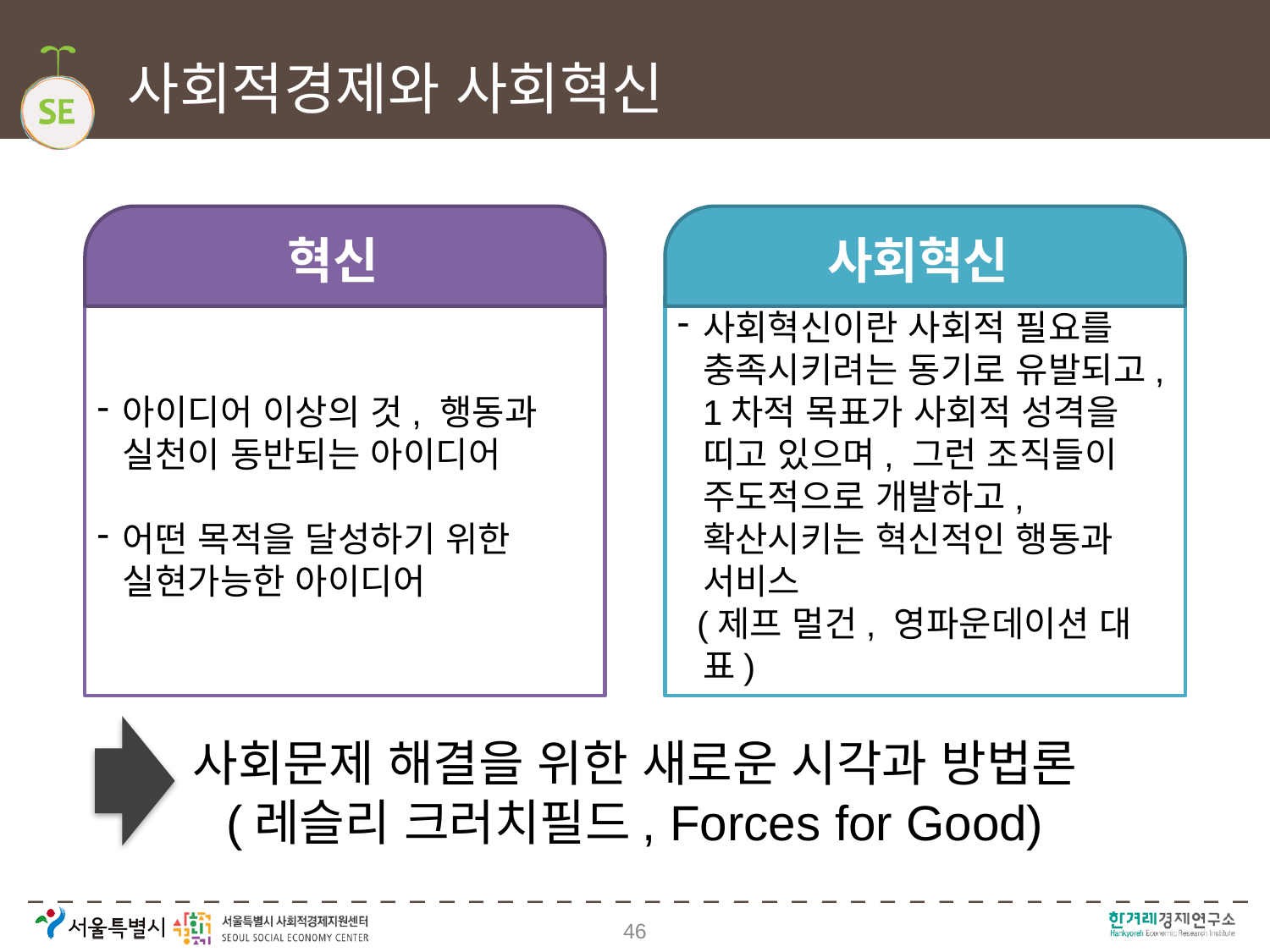

# 사회적경제와 사회혁신

혁신
사회혁신
아이디어 이상의 것, 행동과 실천이 동반되는 아이디어

어떤 목적을 달성하기 위한 실현가능한 아이디어
사회혁신이란 사회적 필요를 충족시키려는 동기로 유발되고, 1차적 목표가 사회적 성격을 띠고 있으며, 그런 조직들이 주도적으로 개발하고, 확산시키는 혁신적인 행동과 서비스
  (제프 멀건, 영파운데이션 대표)

사회문제 해결을 위한 새로운 시각과 방법론
(레슬리 크러치필드, Forces for Good)
46